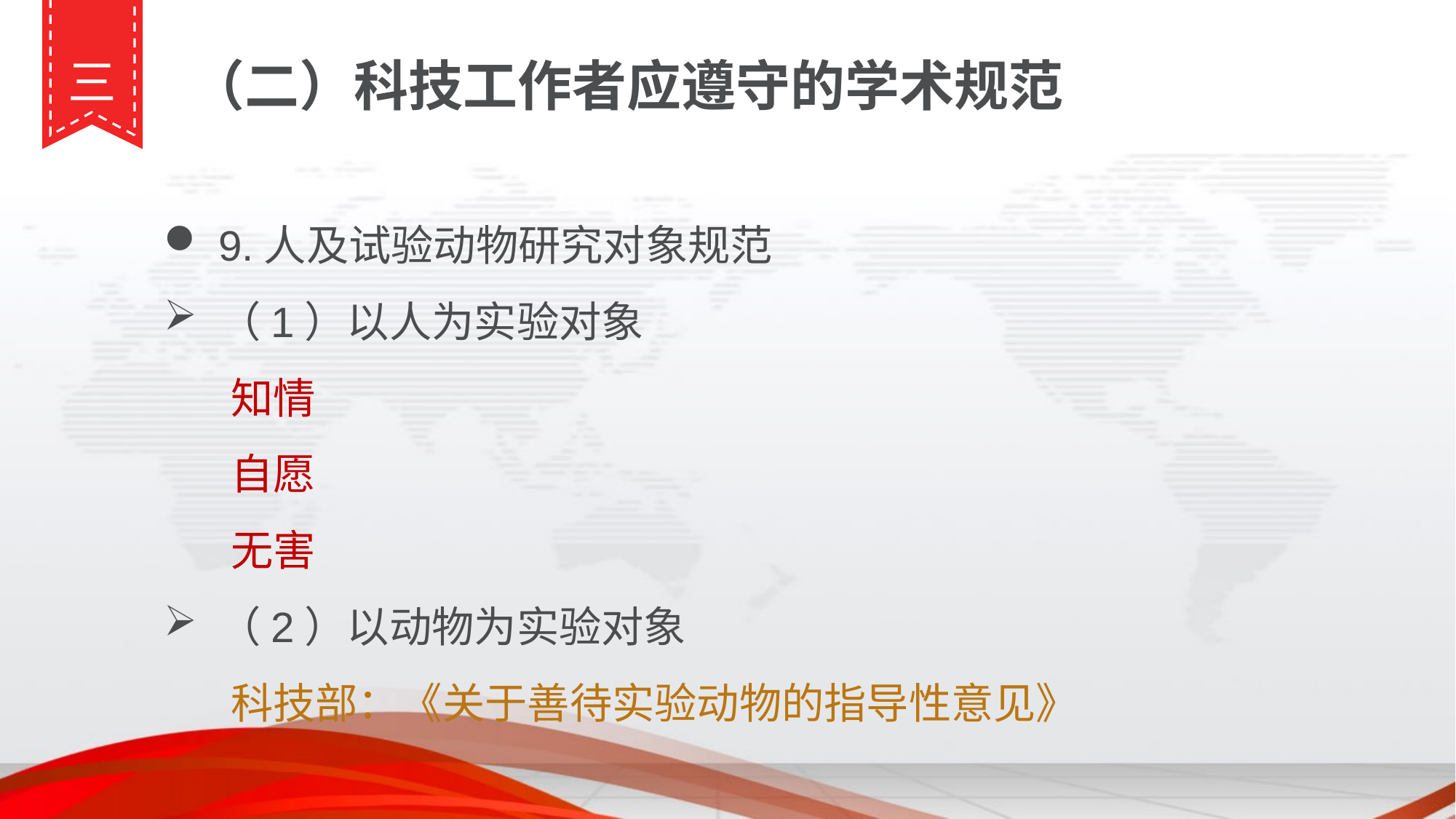

三
（二）科技工作者应遵守的学术规范
9.人及试验动物研究对象规范
（1）以人为实验对象
      知情
      自愿
      无害
（2）以动物为实验对象
      科技部：《关于善待实验动物的指导性意见》